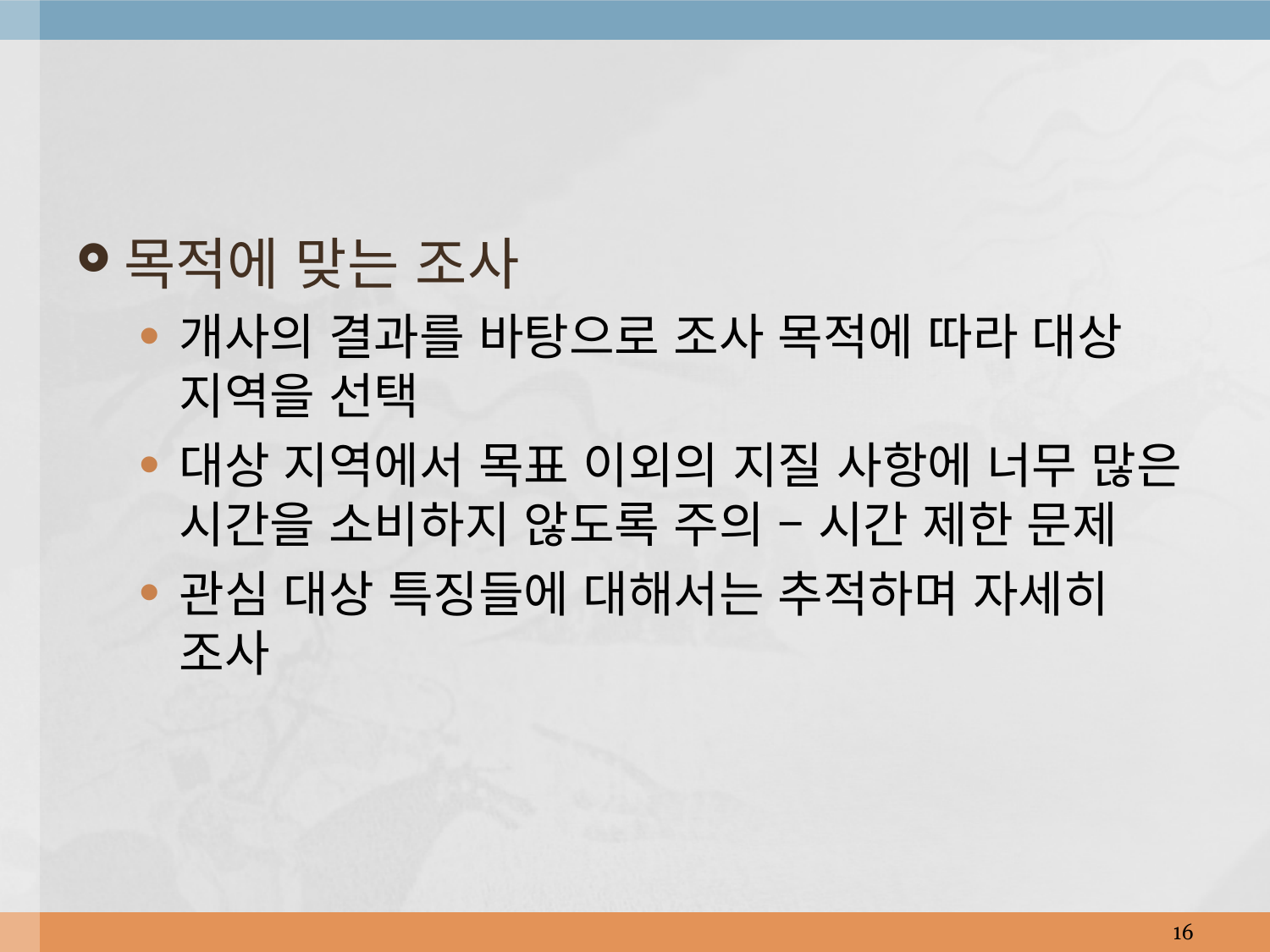

목적에 맞는 조사
개사의 결과를 바탕으로 조사 목적에 따라 대상 지역을 선택
대상 지역에서 목표 이외의 지질 사항에 너무 많은 시간을 소비하지 않도록 주의 – 시간 제한 문제
관심 대상 특징들에 대해서는 추적하며 자세히 조사
16